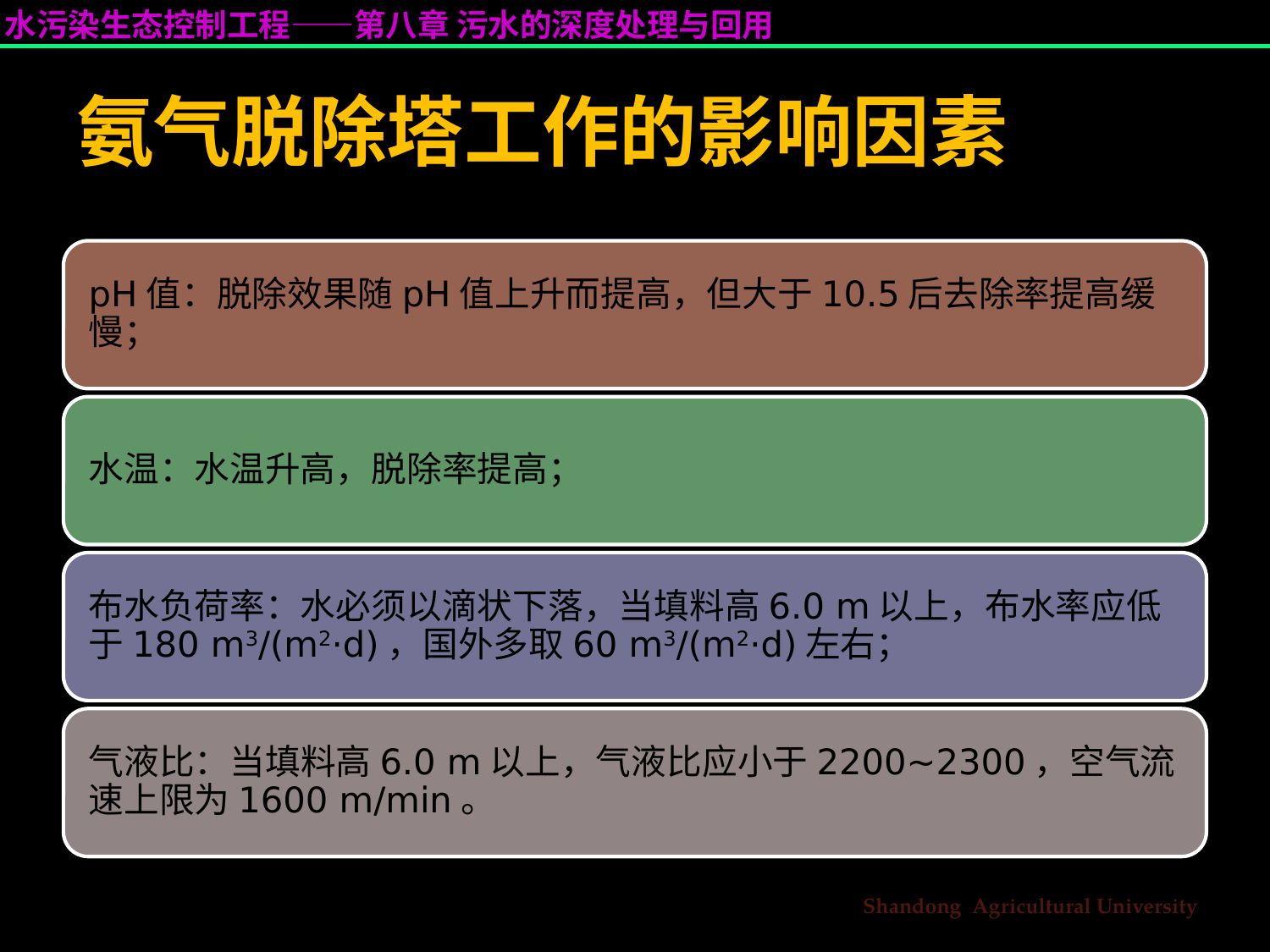

# 氨气脱除塔工作的影响因素
pH值：脱除效果随pH值上升而提高，但大于10.5后去除率提高缓慢；
水温：水温升高，脱除率提高；
布水负荷率：水必须以滴状下落，当填料高6.0 m以上，布水率应低于180 m3/(m2·d)，国外多取60 m3/(m2·d)左右；
气液比：当填料高6.0 m以上，气液比应小于2200~2300，空气流速上限为1600 m/min。